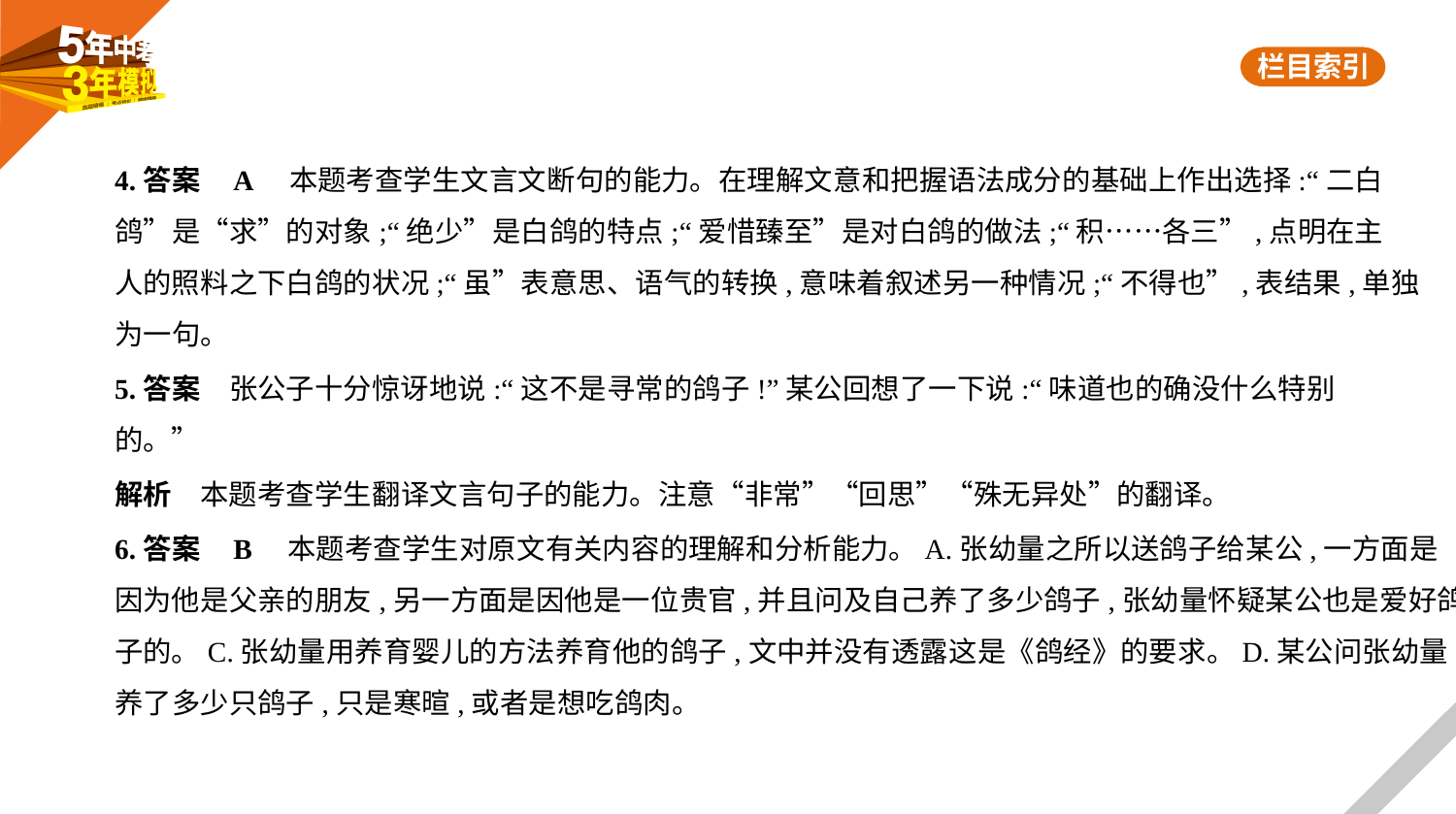

4.答案    A　本题考查学生文言文断句的能力。在理解文意和把握语法成分的基础上作出选择:“二白
鸽”是“求”的对象;“绝少”是白鸽的特点;“爱惜臻至”是对白鸽的做法;“积……各三”,点明在主
人的照料之下白鸽的状况;“虽”表意思、语气的转换,意味着叙述另一种情况;“不得也”,表结果,单独
为一句。
5.答案　张公子十分惊讶地说:“这不是寻常的鸽子!”某公回想了一下说:“味道也的确没什么特别
的。”
解析　本题考查学生翻译文言句子的能力。注意“非常”“回思”“殊无异处”的翻译。
6.答案    B　本题考查学生对原文有关内容的理解和分析能力。A.张幼量之所以送鸽子给某公,一方面是
因为他是父亲的朋友,另一方面是因他是一位贵官,并且问及自己养了多少鸽子,张幼量怀疑某公也是爱好鸽子的。C.张幼量用养育婴儿的方法养育他的鸽子,文中并没有透露这是《鸽经》的要求。D.某公问张幼量养了多少只鸽子,只是寒暄,或者是想吃鸽肉。